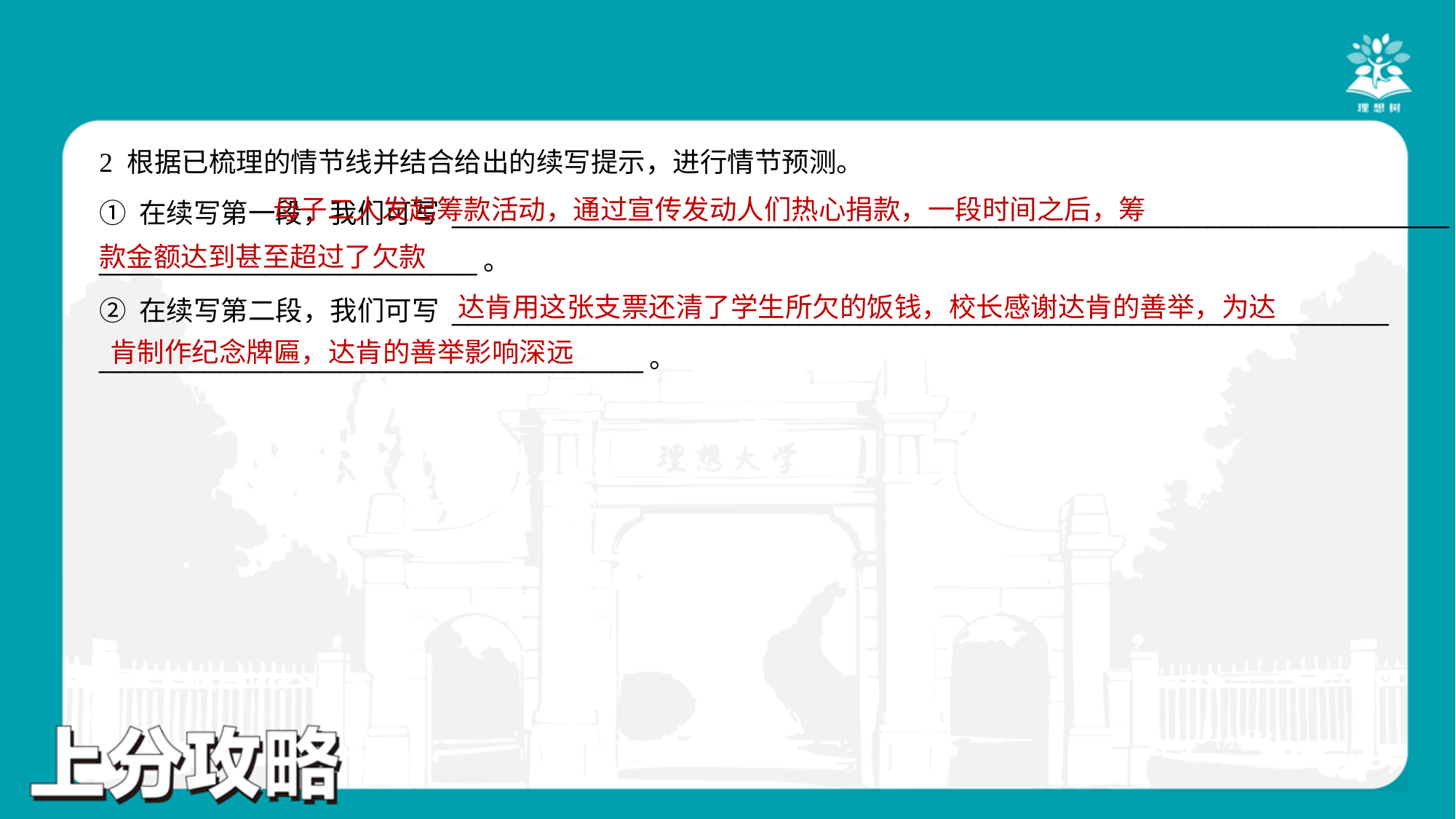

2 根据已梳理的情节线并结合给出的续写提示，进行情节预测。
                           母子二人发起筹款活动，通过宣传发动人们热心捐款，一段时间之后，筹
款金额达到甚至超过了欠款
① 在续写第一段，我们可写 __________________________________________________________________
_________________________。
达肯用这张支票还清了学生所欠的饭钱，校长感谢达肯的善举，为达
② 在续写第二段，我们可写 ______________________________________________________________
____________________________________。
肯制作纪念牌匾，达肯的善举影响深远